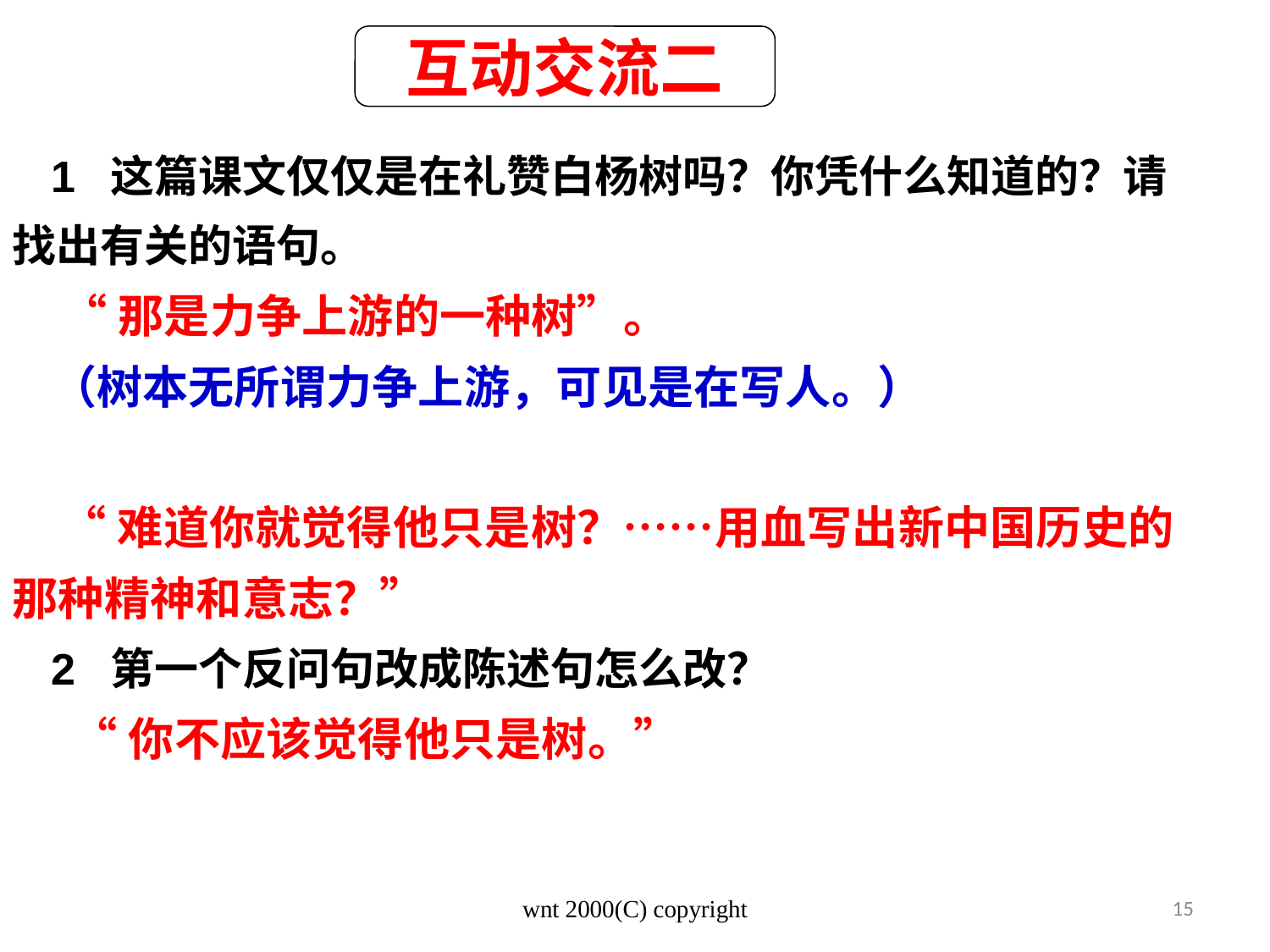

互动交流二
1  这篇课文仅仅是在礼赞白杨树吗？你凭什么知道的？请找出有关的语句。
 “那是力争上游的一种树”。
（树本无所谓力争上游，可见是在写人。）
 “难道你就觉得他只是树？……用血写出新中国历史的那种精神和意志？”
2  第一个反问句改成陈述句怎么改？
  “你不应该觉得他只是树。”

wnt 2000(C) copyright
15